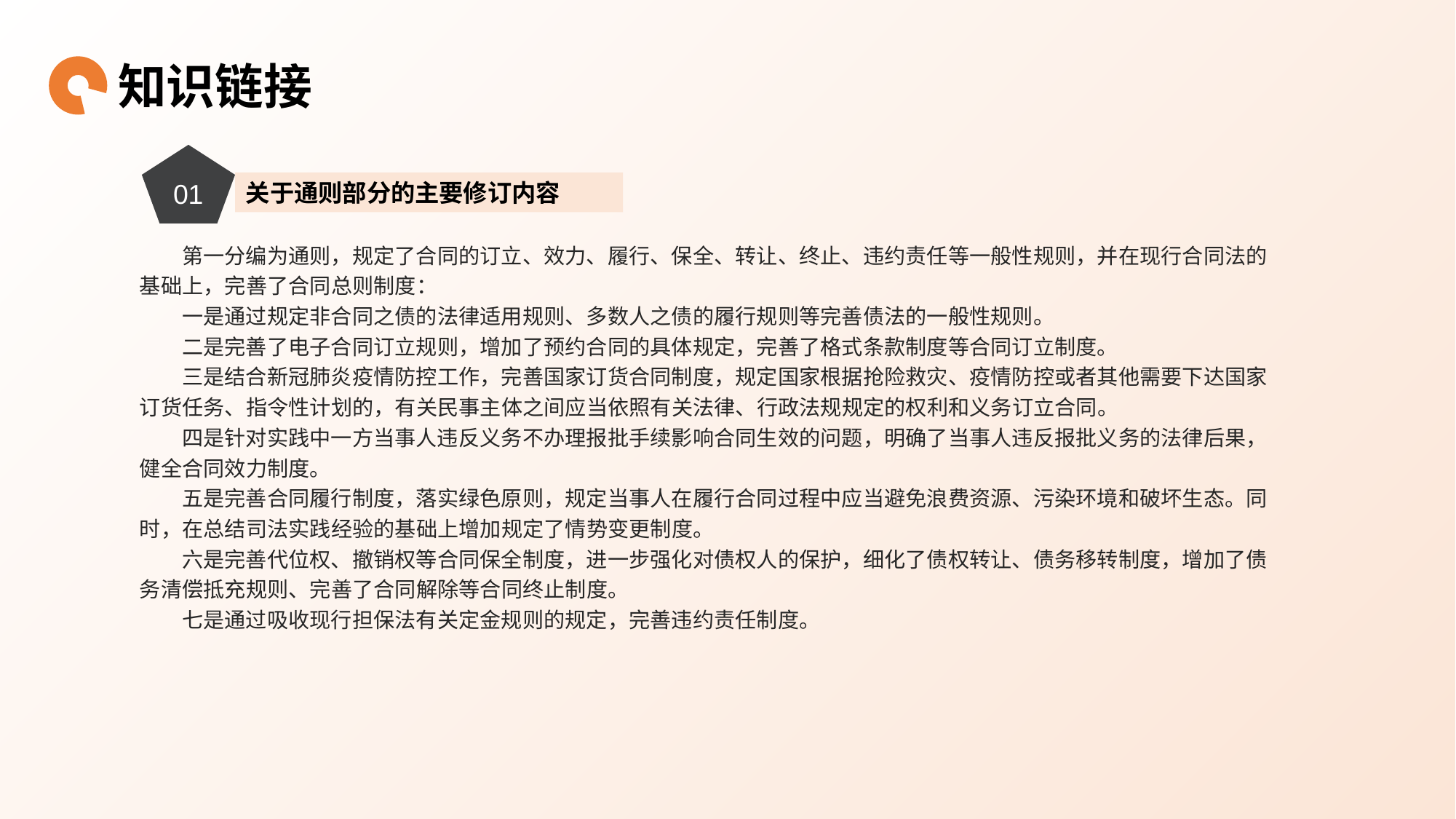

知识链接

01
关于通则部分的主要修订内容
第一分编为通则，规定了合同的订立、效力、履行、保全、转让、终止、违约责任等一般性规则，并在现行合同法的基础上，完善了合同总则制度：
一是通过规定非合同之债的法律适用规则、多数人之债的履行规则等完善债法的一般性规则。
二是完善了电子合同订立规则，增加了预约合同的具体规定，完善了格式条款制度等合同订立制度。
三是结合新冠肺炎疫情防控工作，完善国家订货合同制度，规定国家根据抢险救灾、疫情防控或者其他需要下达国家订货任务、指令性计划的，有关民事主体之间应当依照有关法律、行政法规规定的权利和义务订立合同。
四是针对实践中一方当事人违反义务不办理报批手续影响合同生效的问题，明确了当事人违反报批义务的法律后果，健全合同效力制度。
五是完善合同履行制度，落实绿色原则，规定当事人在履行合同过程中应当避免浪费资源、污染环境和破坏生态。同时，在总结司法实践经验的基础上增加规定了情势变更制度。
六是完善代位权、撤销权等合同保全制度，进一步强化对债权人的保护，细化了债权转让、债务移转制度，增加了债务清偿抵充规则、完善了合同解除等合同终止制度。
七是通过吸收现行担保法有关定金规则的规定，完善违约责任制度。